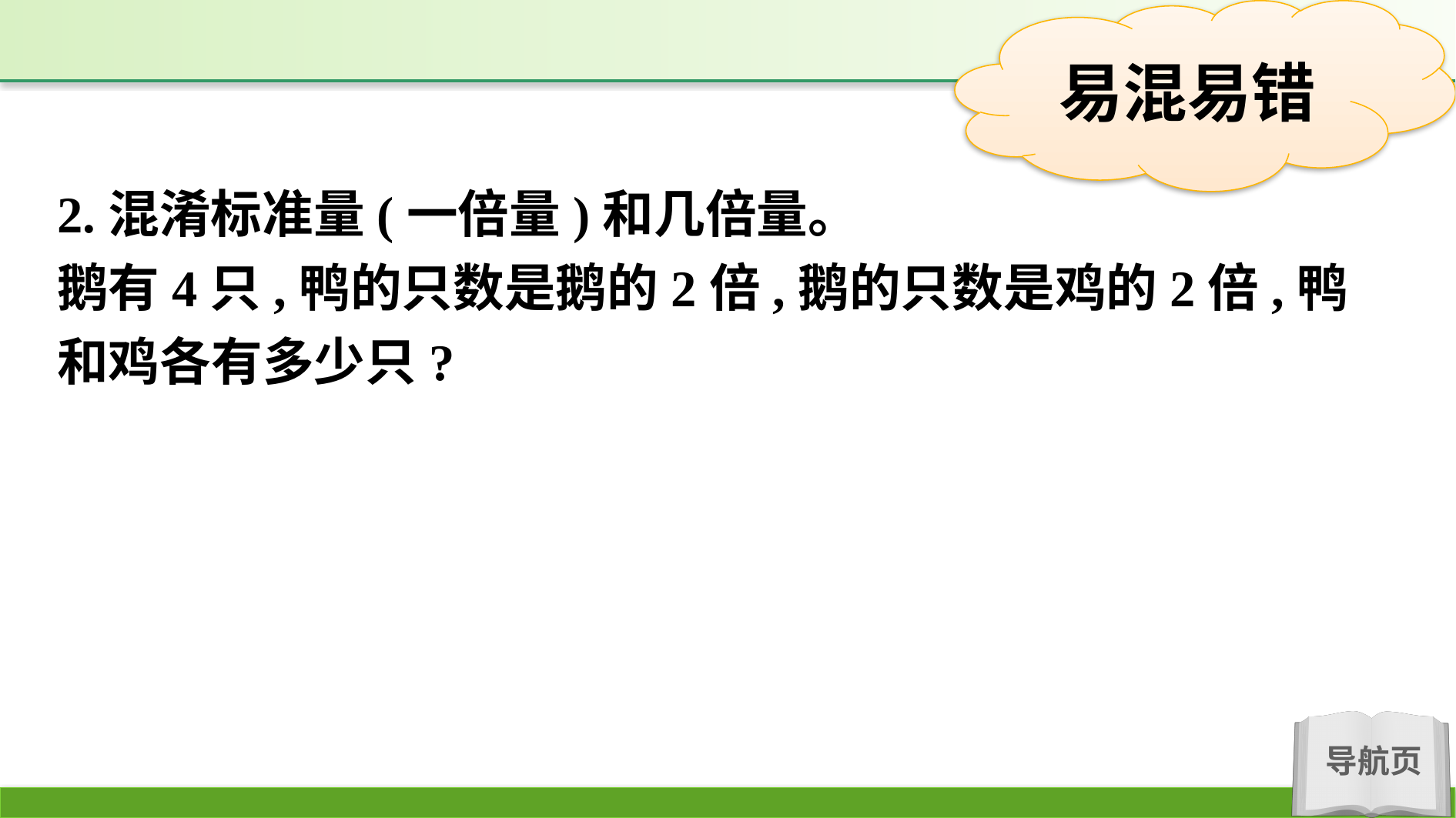

2.混淆标准量(一倍量)和几倍量。
鹅有4只,鸭的只数是鹅的2倍,鹅的只数是鸡的2倍,鸭和鸡各有多少只?